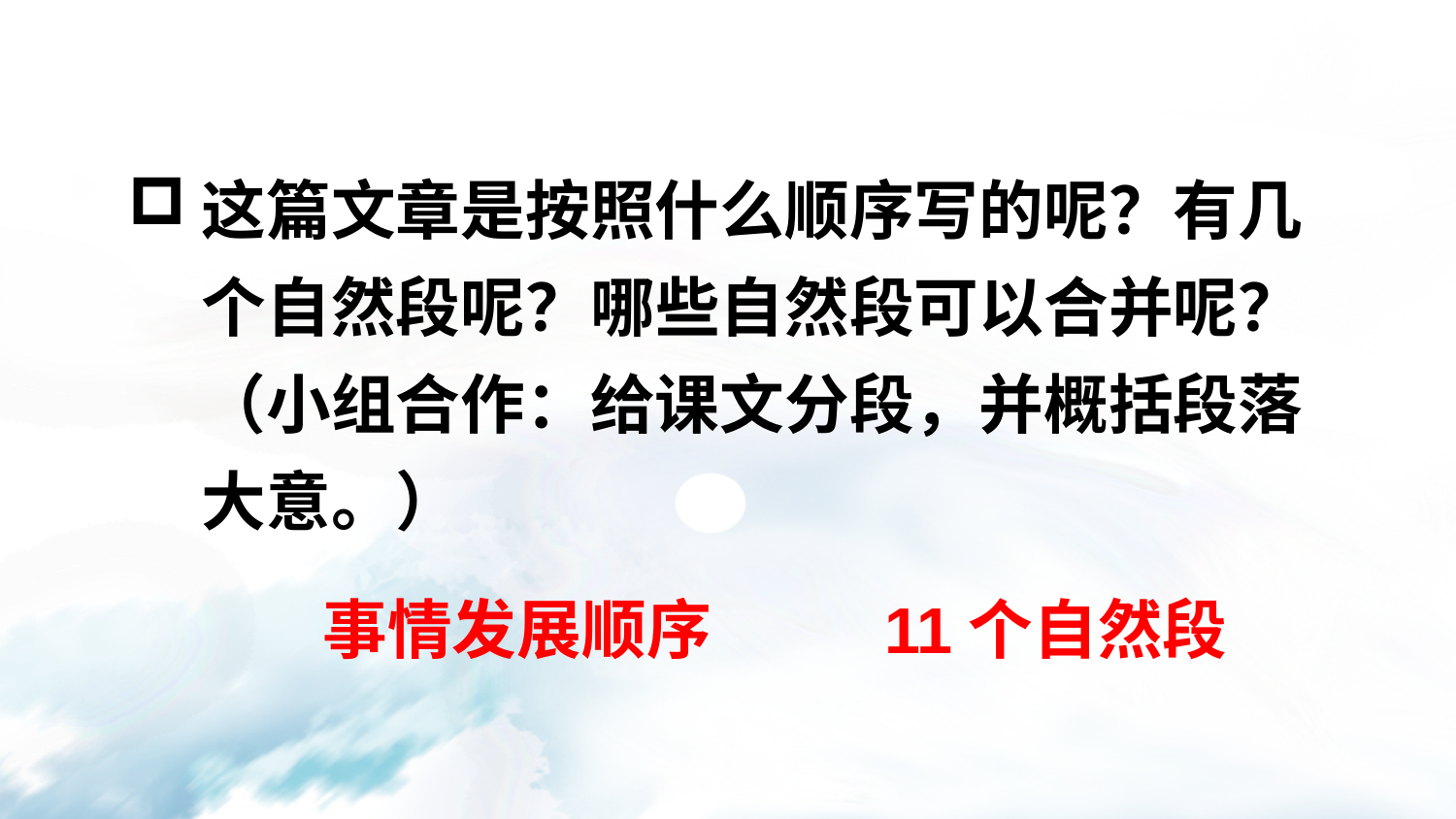

这篇文章是按照什么顺序写的呢？有几个自然段呢？哪些自然段可以合并呢？（小组合作：给课文分段，并概括段落大意。）
事情发展顺序
11个自然段